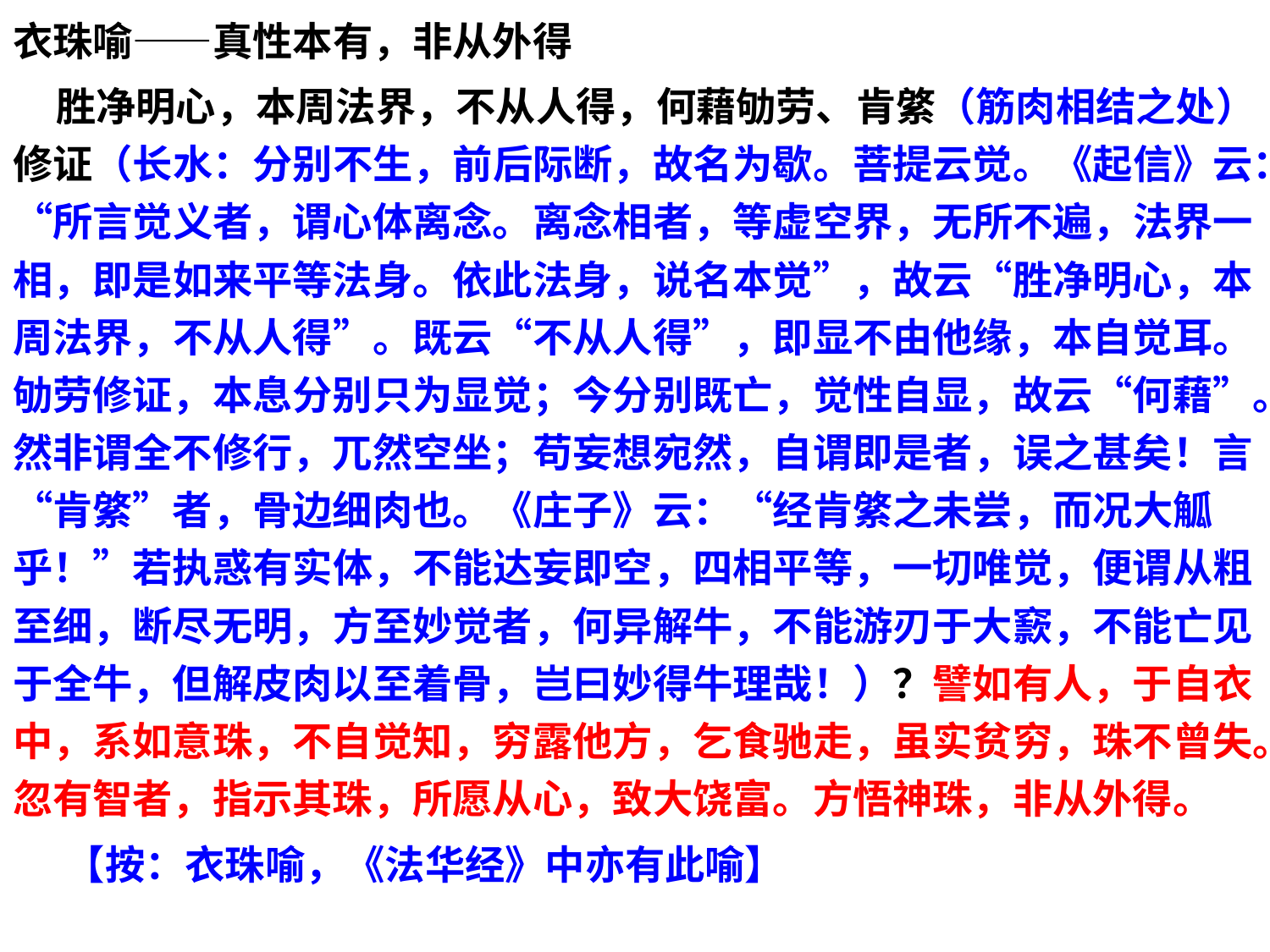

衣珠喻——真性本有，非从外得
    胜净明心，本周法界，不从人得，何藉劬劳、肯綮（筋肉相结之处）修证（长水：分别不生，前后际断，故名为歇。菩提云觉。《起信》云：“所言觉义者，谓心体离念。离念相者，等虚空界，无所不遍，法界一相，即是如来平等法身。依此法身，说名本觉”，故云“胜净明心，本周法界，不从人得”。既云“不从人得”，即显不由他缘，本自觉耳。劬劳修证，本息分别只为显觉；今分别既亡，觉性自显，故云“何藉”。然非谓全不修行，兀然空坐；苟妄想宛然，自谓即是者，误之甚矣！言“肯綮”者，骨边细肉也。《庄子》云：“经肯綮之未尝，而况大觚乎！”若执惑有实体，不能达妄即空，四相平等，一切唯觉，便谓从粗至细，断尽无明，方至妙觉者，何异解牛，不能游刃于大窾，不能亡见于全牛，但解皮肉以至着骨，岂曰妙得牛理哉！）？譬如有人，于自衣中，系如意珠，不自觉知，穷露他方，乞食驰走，虽实贫穷，珠不曾失。忽有智者，指示其珠，所愿从心，致大饶富。方悟神珠，非从外得。
     【按：衣珠喻，《法华经》中亦有此喻】